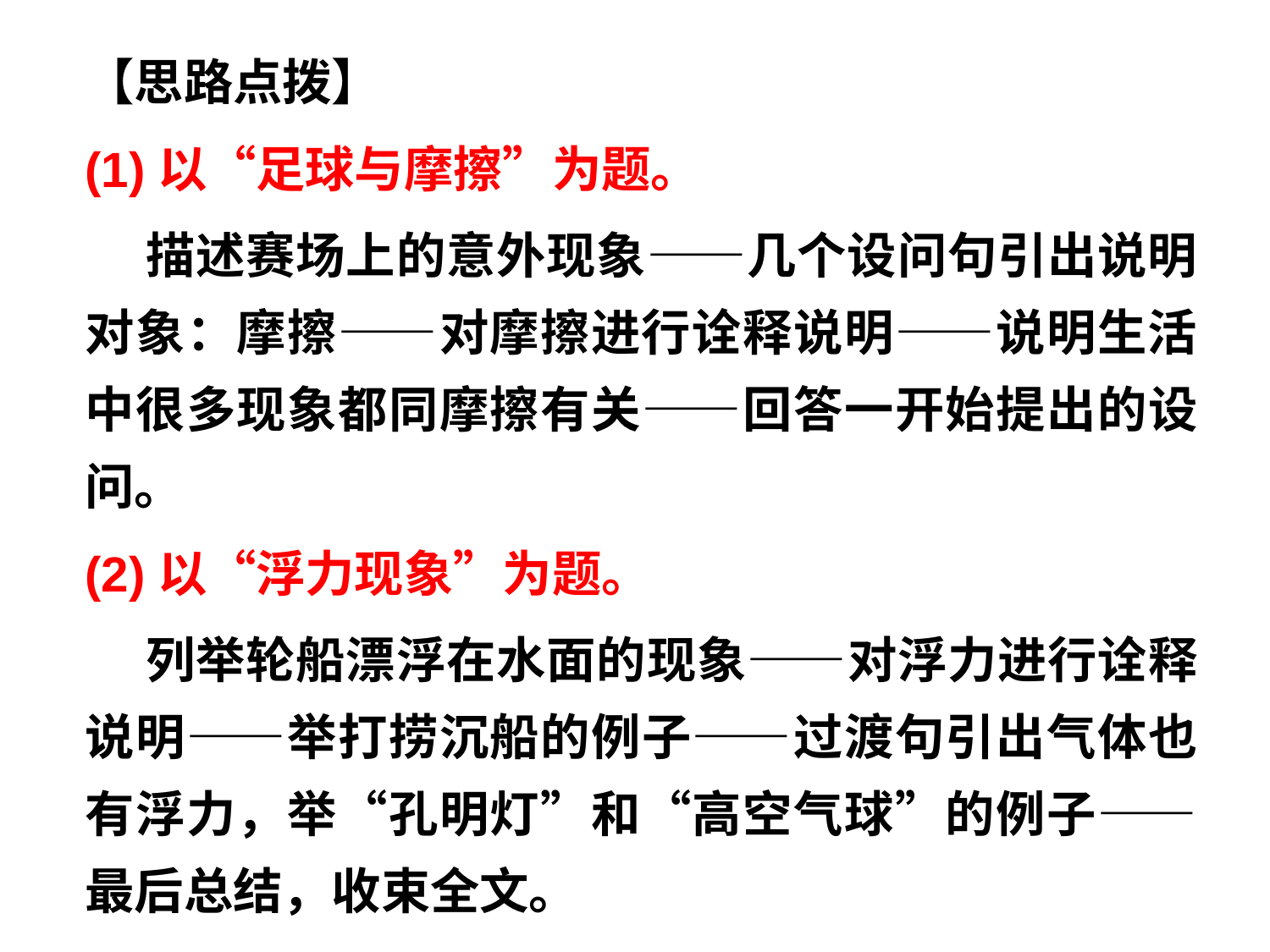

【思路点拨】
(1)以“足球与摩擦”为题。
    描述赛场上的意外现象——几个设问句引出说明对象：摩擦——对摩擦进行诠释说明——说明生活中很多现象都同摩擦有关——回答一开始提出的设问。
(2)以“浮力现象”为题。
    列举轮船漂浮在水面的现象——对浮力进行诠释说明——举打捞沉船的例子——过渡句引出气体也有浮力，举“孔明灯”和“高空气球”的例子——最后总结，收束全文。